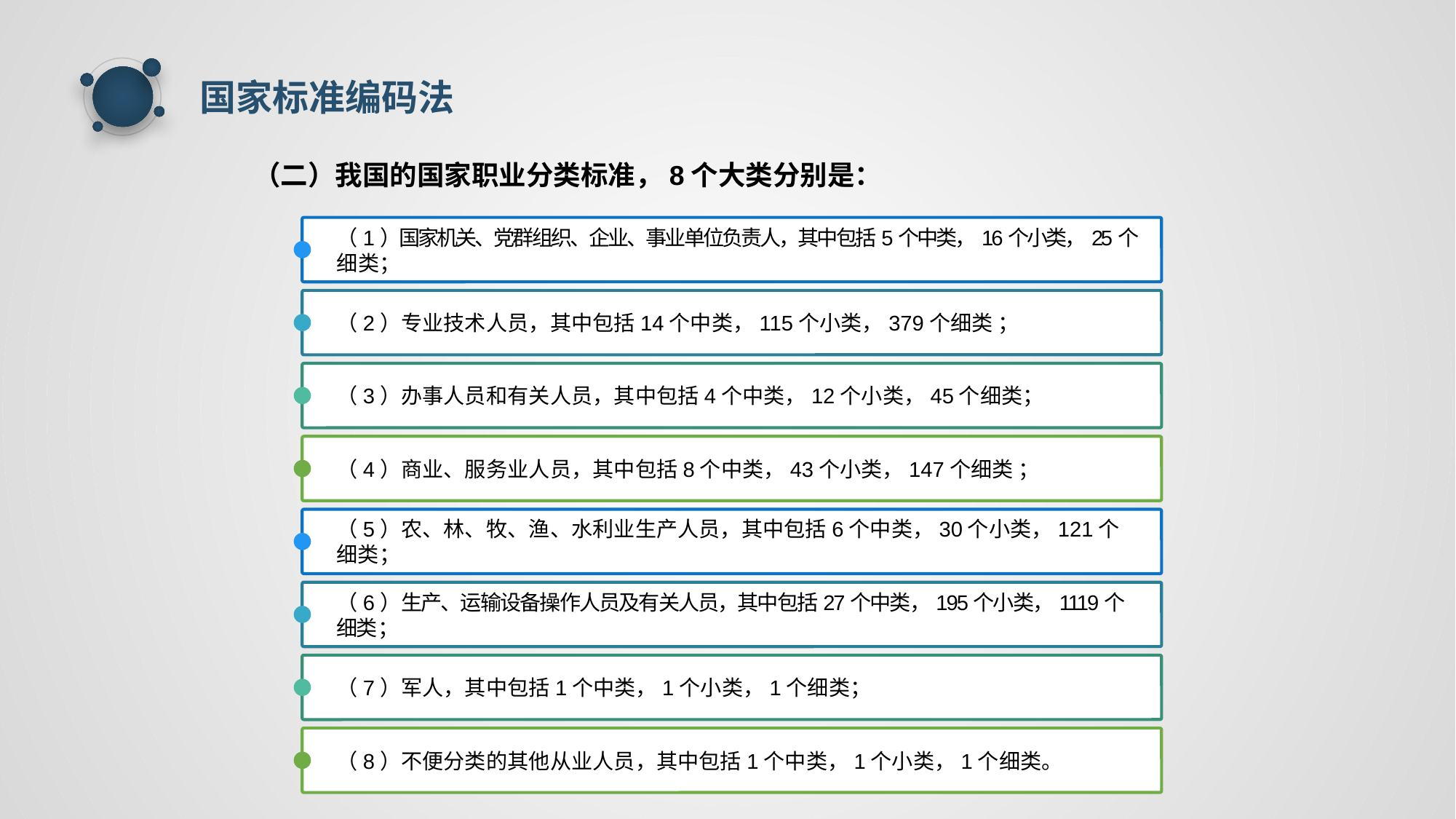

国家标准编码法
（二）我国的国家职业分类标准，8个大类分别是：

（1）国家机关、党群组织、企业、事业单位负责人，其中包括5个中类，16个小类，25个细类；

（2）专业技术人员，其中包括14个中类，115个小类，379个细类 ；

（3）办事人员和有关人员，其中包括4个中类，12个小类，45个细类；

（4）商业、服务业人员，其中包括8个中类，43个小类，147个细类 ；

（5）农、林、牧、渔、水利业生产人员，其中包括6个中类，30个小类，121个细类；

（6）生产、运输设备操作人员及有关人员，其中包括27个中类，195个小类，1119个细类；

（7）军人，其中包括1个中类，1个小类，1个细类；

（8）不便分类的其他从业人员，其中包括1个中类，1个小类，1个细类。